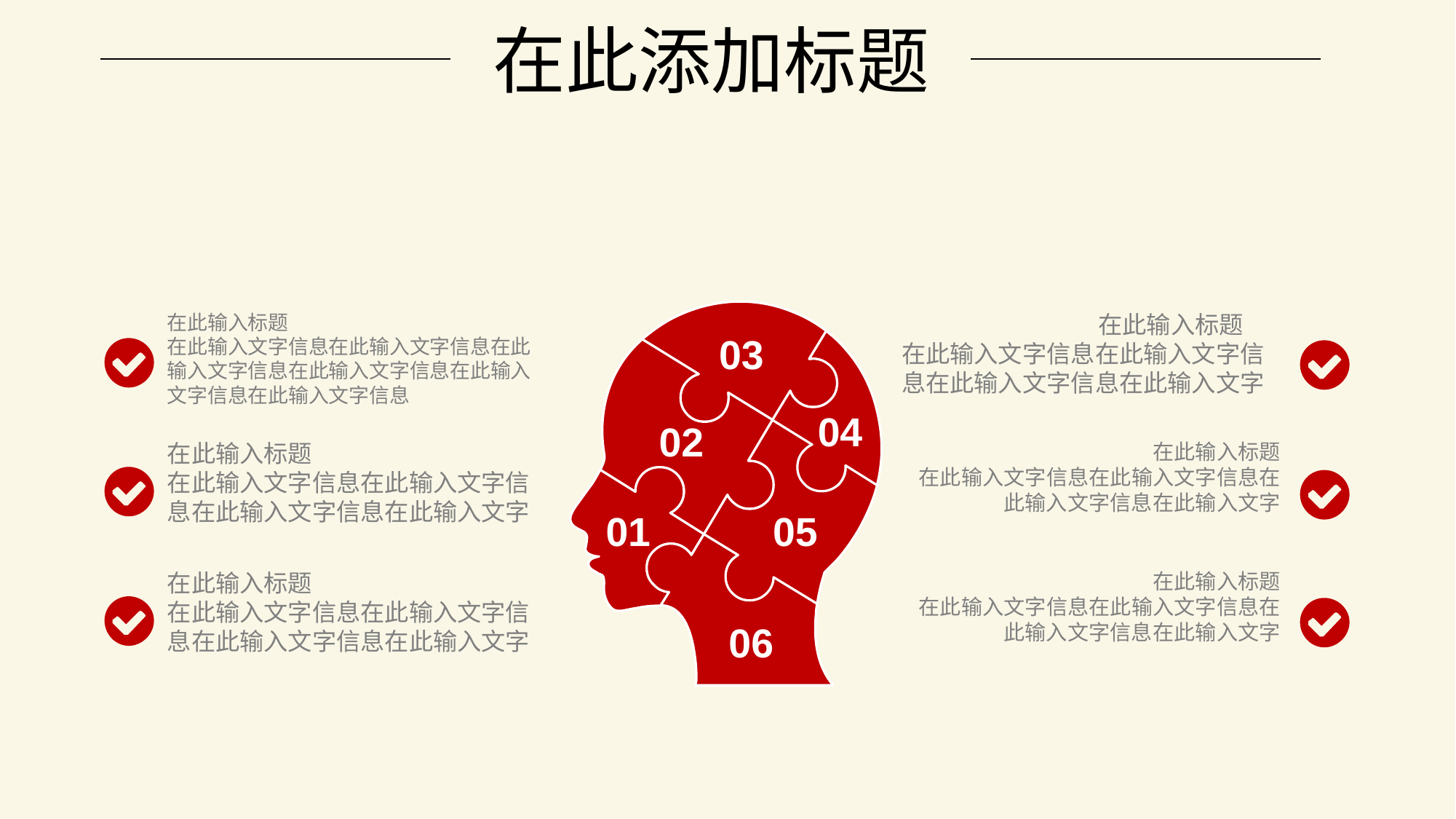

在此输入标题
在此输入文字信息在此输入文字信息在此输入文字信息在此输入文字信息在此输入文字信息在此输入文字信息
                                   在此输入标题
在此输入文字信息在此输入文字信息在此输入文字信息在此输入文字
03

04
02

在此输入标题
在此输入文字信息在此输入文字信息在此输入文字信息在此输入文字
 在此输入标题
在此输入文字信息在此输入文字信息在此输入文字信息在此输入文字

01
05

在此输入标题
在此输入文字信息在此输入文字信息在此输入文字信息在此输入文字
 在此输入标题
在此输入文字信息在此输入文字信息在此输入文字信息在此输入文字

06